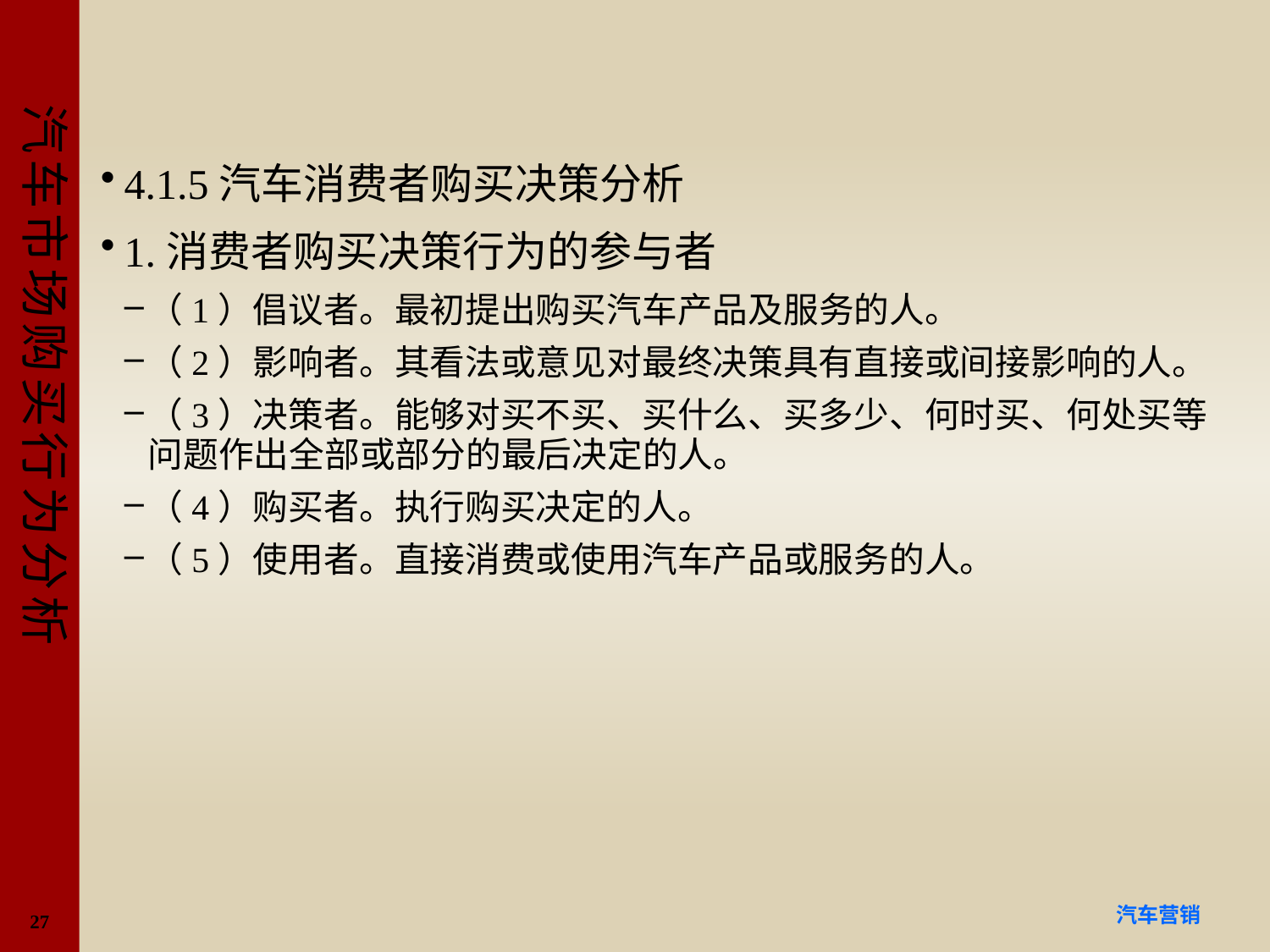

#
4.1.5汽车消费者购买决策分析
1.消费者购买决策行为的参与者
（1）倡议者。最初提出购买汽车产品及服务的人。
（2）影响者。其看法或意见对最终决策具有直接或间接影响的人。
（3）决策者。能够对买不买、买什么、买多少、何时买、何处买等问题作出全部或部分的最后决定的人。
（4）购买者。执行购买决定的人。
（5）使用者。直接消费或使用汽车产品或服务的人。

27